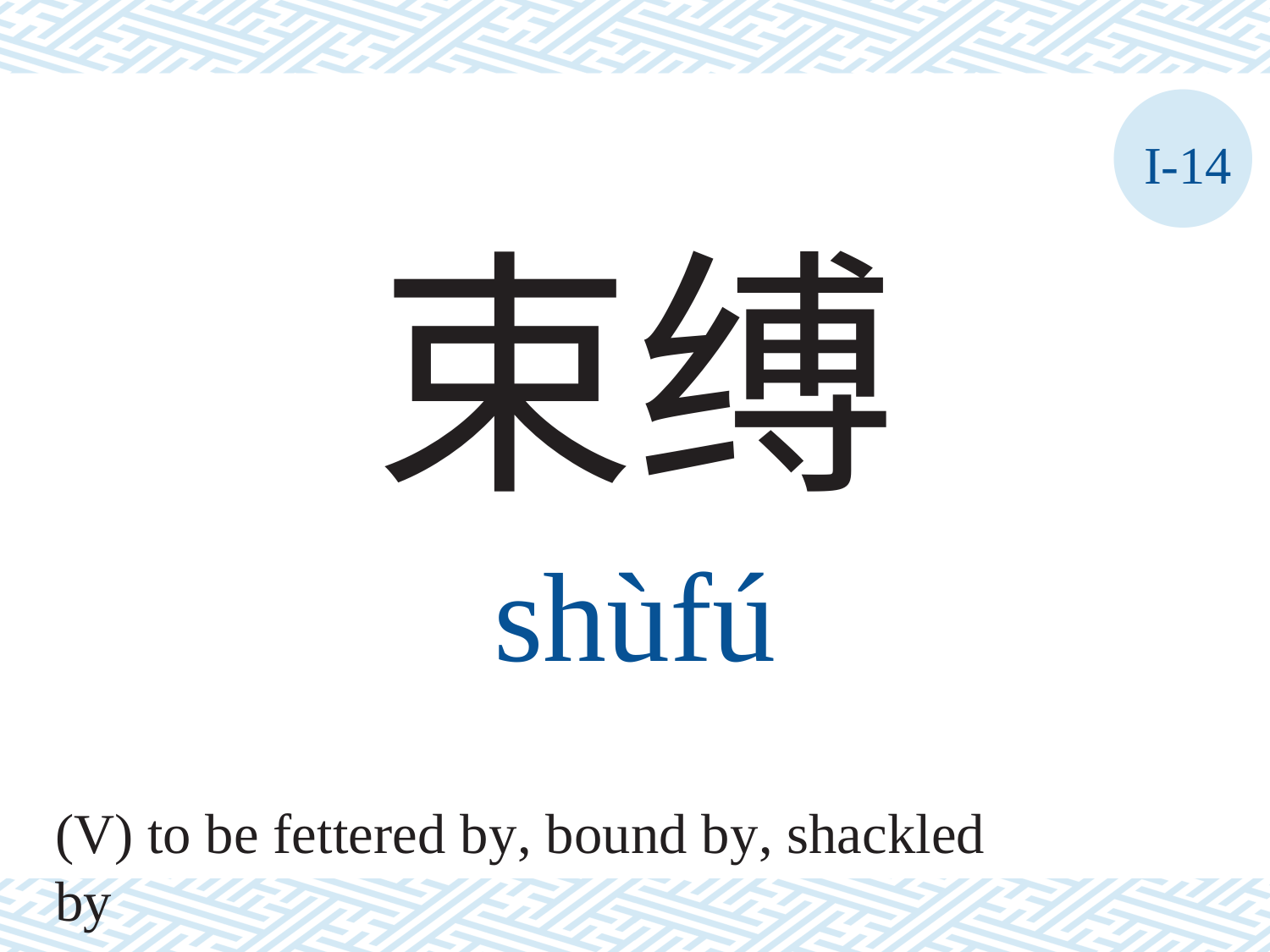

I-14
束缚
shùfú
(V) to be fettered by, bound by, shackled by